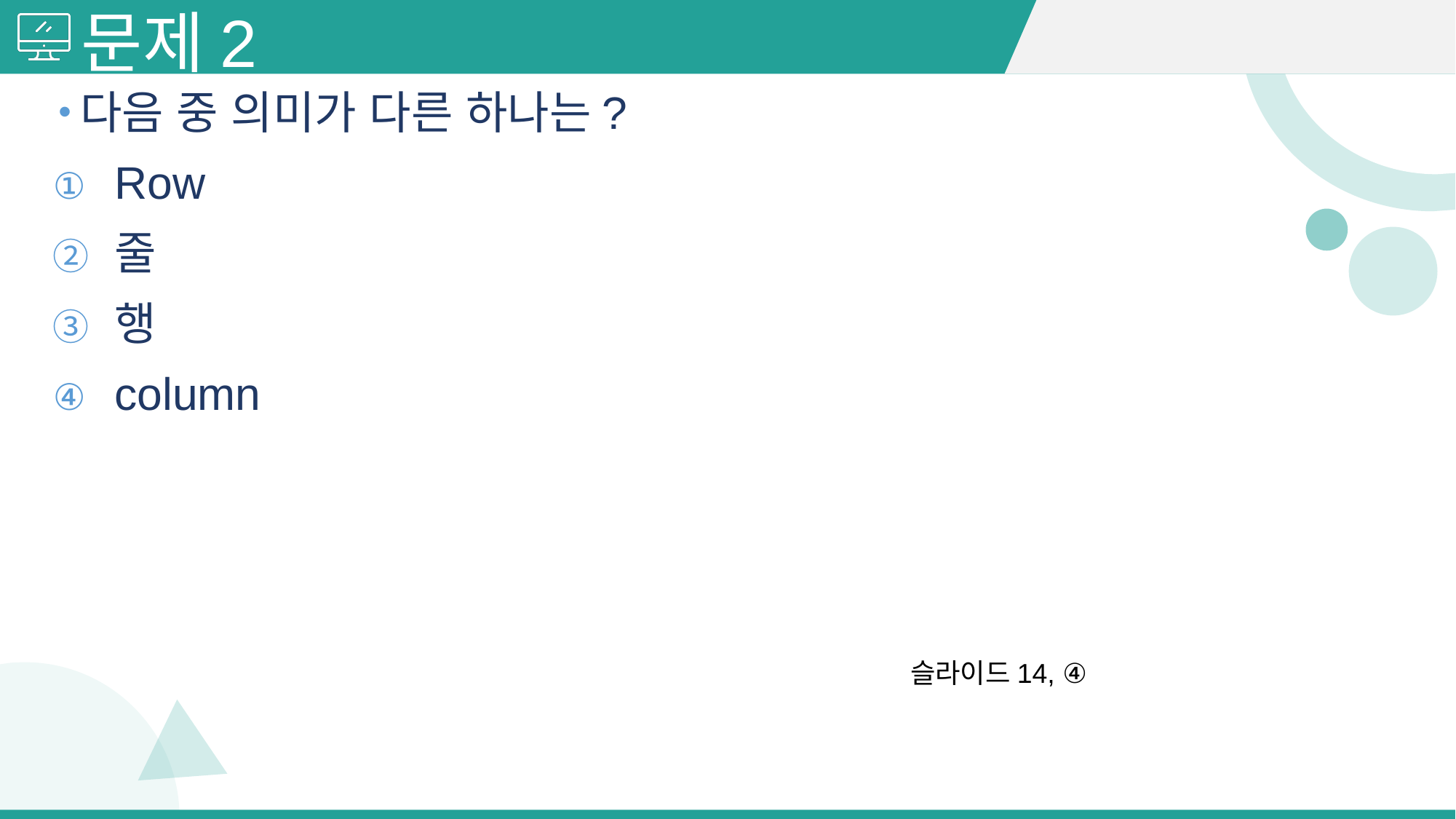

# 문제2
다음 중 의미가 다른 하나는?
Row
줄
행
column

슬라이드14, ④